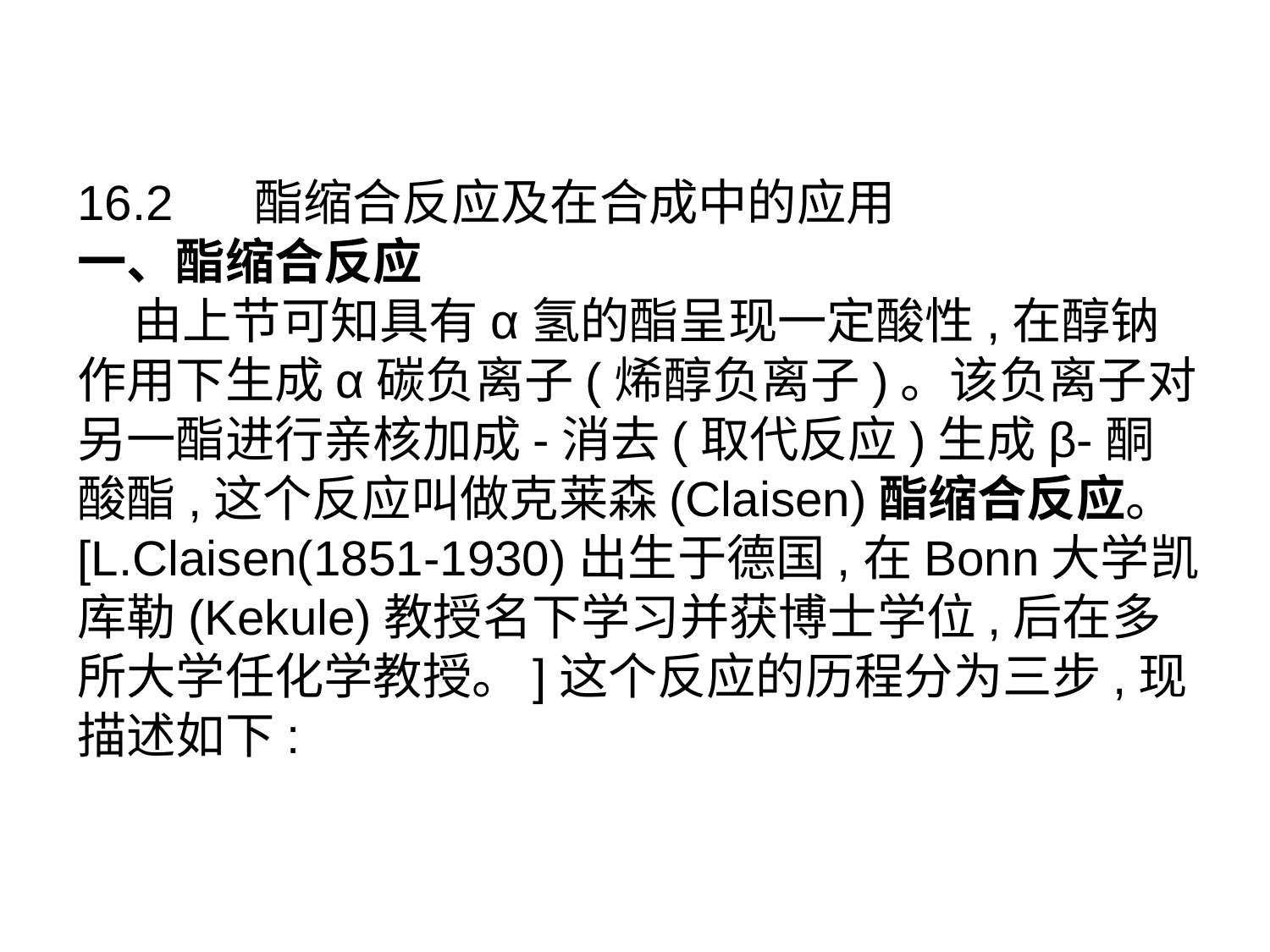

16.2     酯缩合反应及在合成中的应用
一、酯缩合反应
    由上节可知具有α氢的酯呈现一定酸性,在醇钠作用下生成α碳负离子(烯醇负离子)。该负离子对另一酯进行亲核加成-消去(取代反应)生成β-酮酸酯,这个反应叫做克莱森(Claisen)酯缩合反应。[L.Claisen(1851-1930)出生于德国,在Bonn大学凯库勒(Kekule)教授名下学习并获博士学位,后在多所大学任化学教授。]这个反应的历程分为三步,现描述如下: